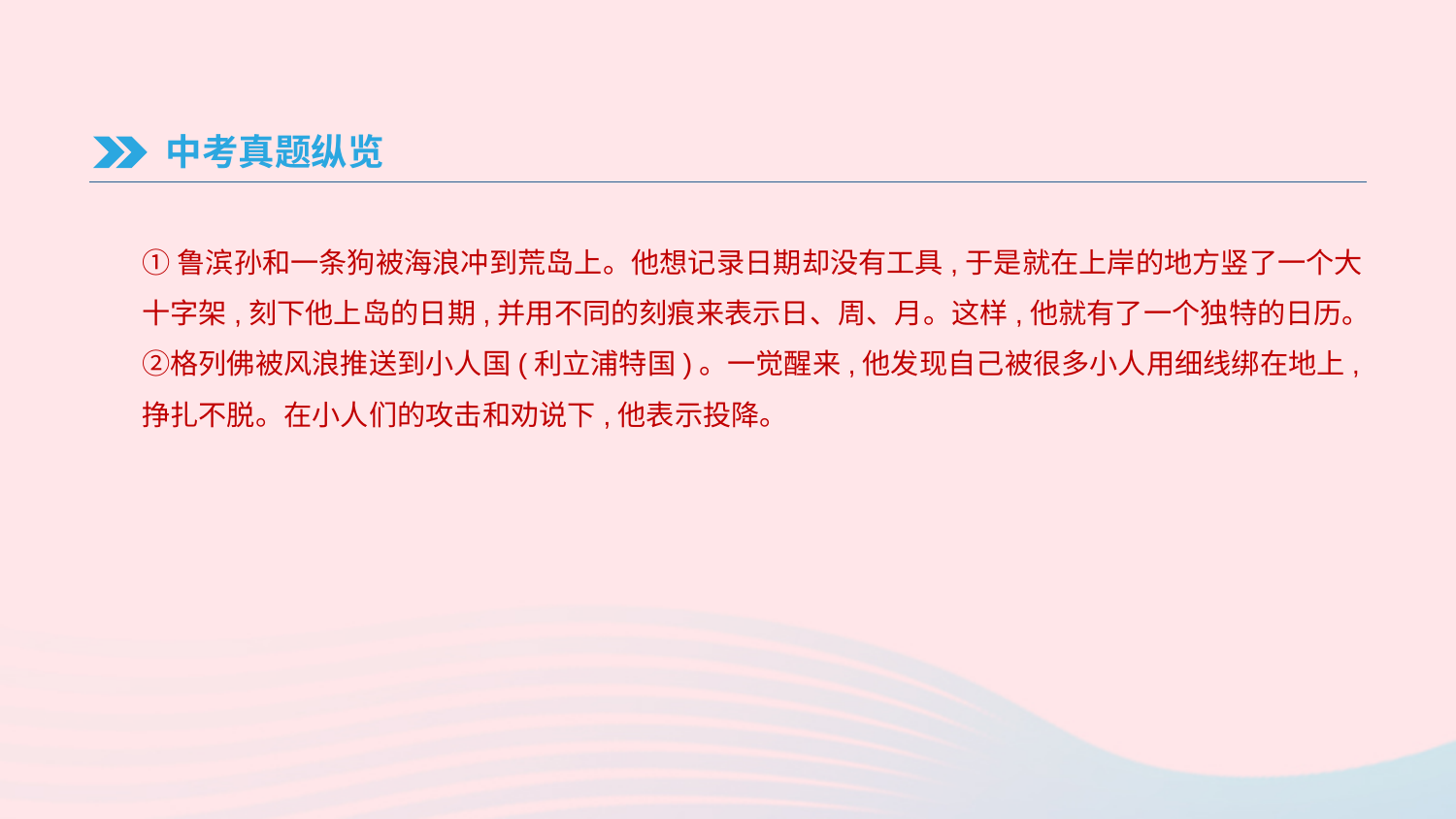

中考真题纵览

①鲁滨孙和一条狗被海浪冲到荒岛上。他想记录日期却没有工具,于是就在上岸的地方竖了一个大十字架,刻下他上岛的日期,并用不同的刻痕来表示日、周、月。这样,他就有了一个独特的日历。②格列佛被风浪推送到小人国(利立浦特国)。一觉醒来,他发现自己被很多小人用细线绑在地上,挣扎不脱。在小人们的攻击和劝说下,他表示投降。